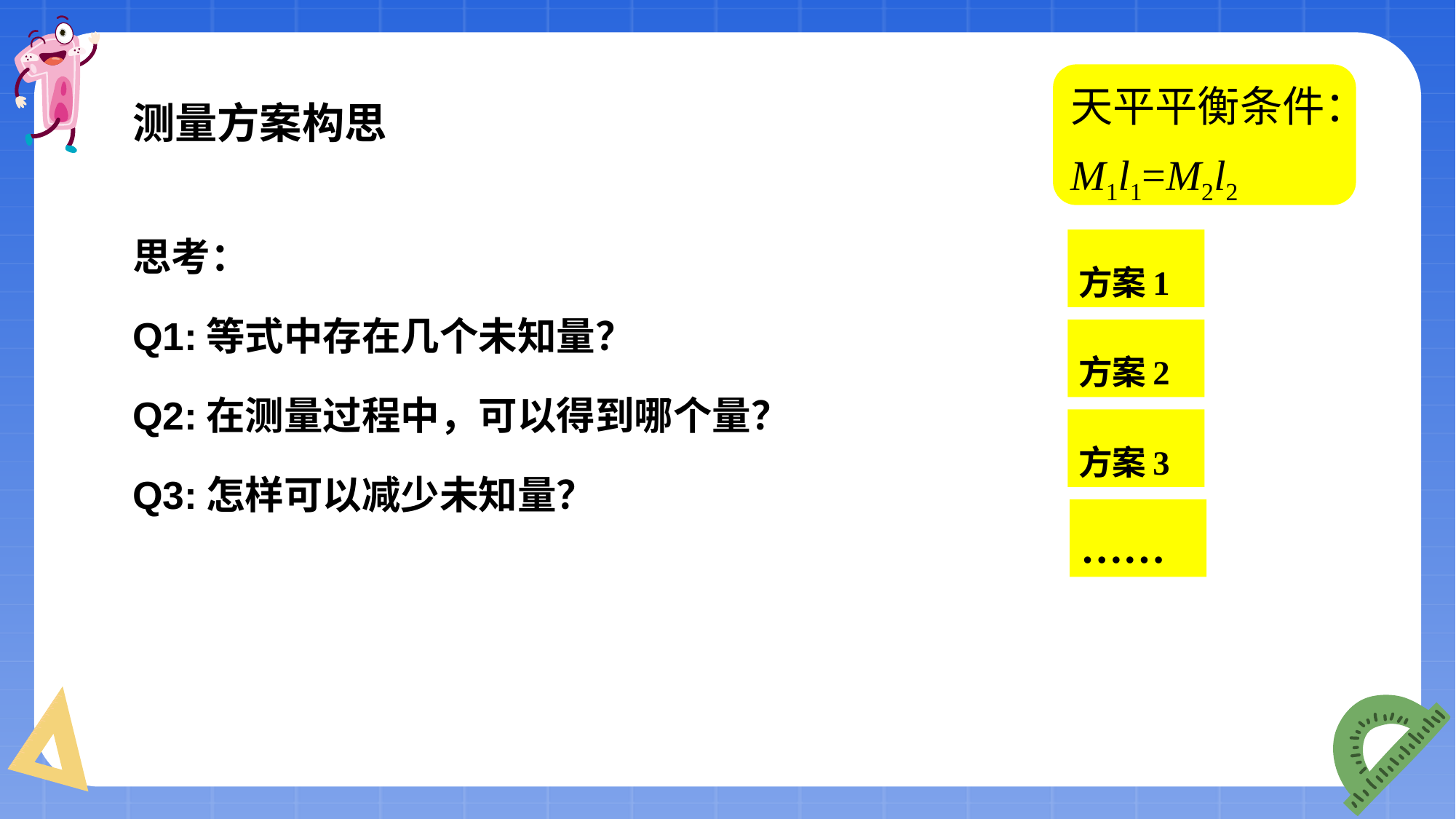

测量方案构思
#
天平平衡条件：M1l1=M2l2
思考：
Q1:等式中存在几个未知量？
Q2:在测量过程中，可以得到哪个量？
Q3:怎样可以减少未知量？
方案1
方案2
方案3
……